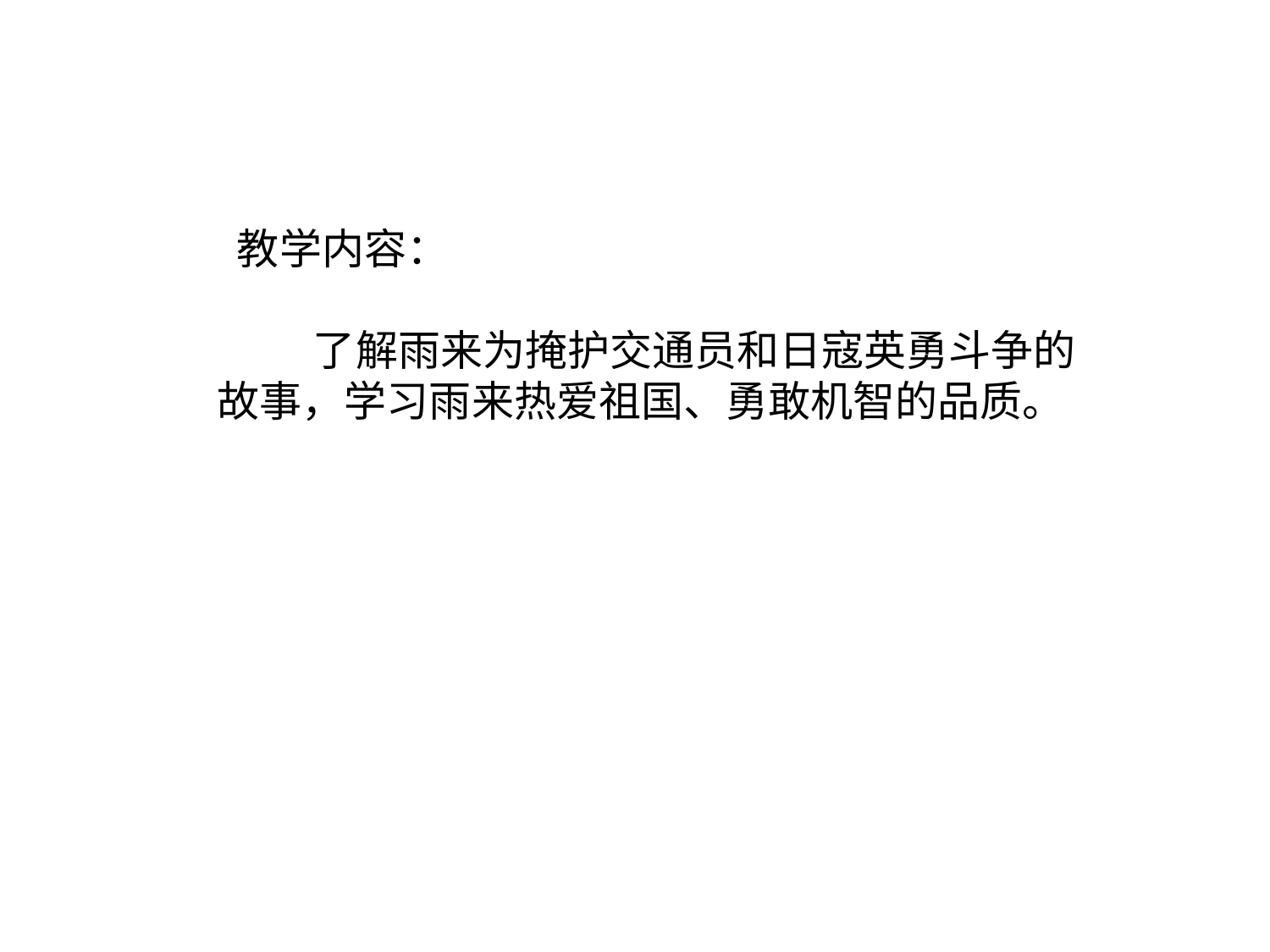

教学内容：

         了解雨来为掩护交通员和日寇英勇斗争的故事，学习雨来热爱祖国、勇敢机智的品质。